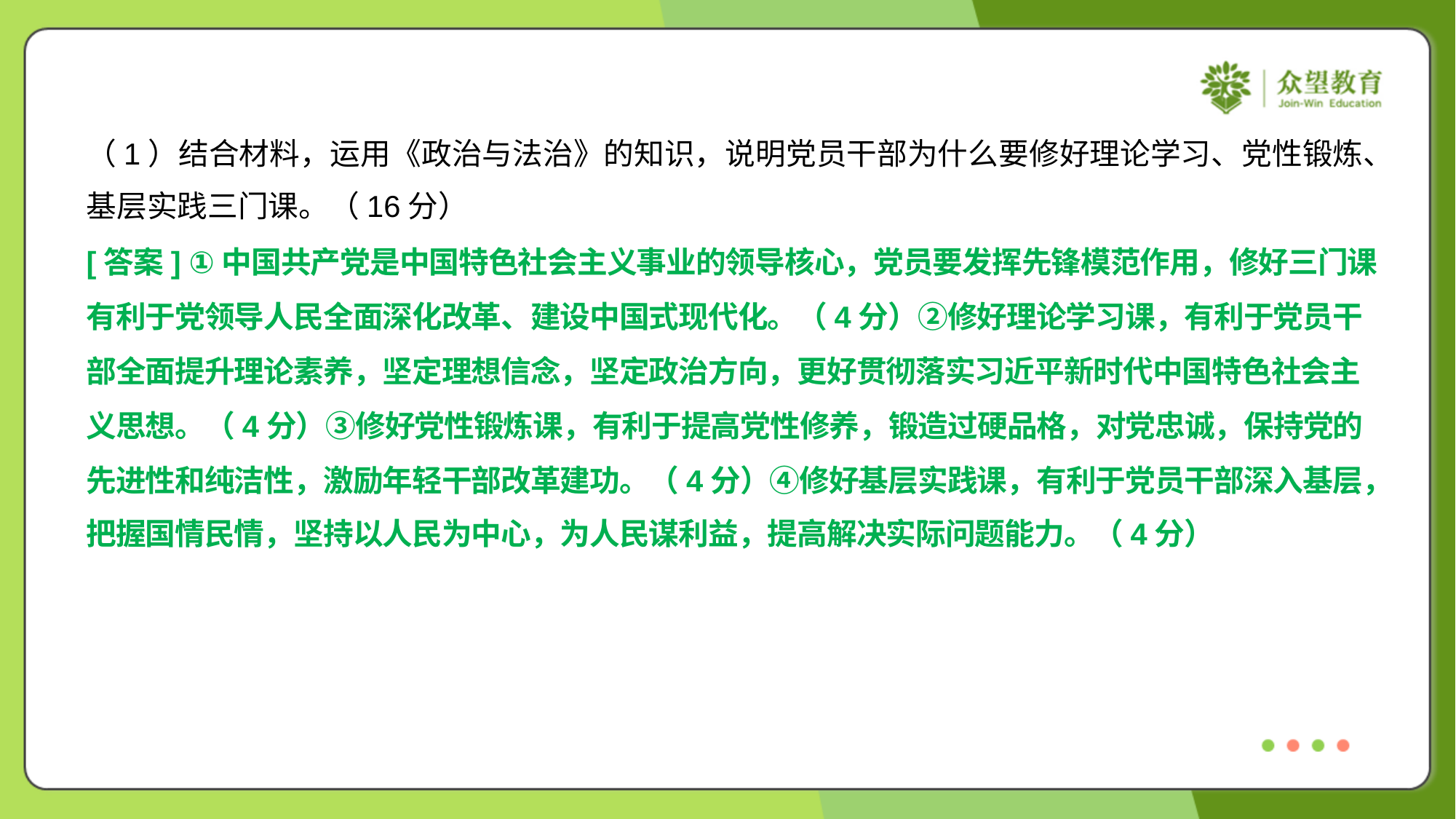

（1）结合材料，运用《政治与法治》的知识，说明党员干部为什么要修好理论学习、党性锻炼、
基层实践三门课。（16分）
[答案] ①中国共产党是中国特色社会主义事业的领导核心，党员要发挥先锋模范作用，修好三门课
有利于党领导人民全面深化改革、建设中国式现代化。（4分）②修好理论学习课，有利于党员干
部全面提升理论素养，坚定理想信念，坚定政治方向，更好贯彻落实习近平新时代中国特色社会主
义思想。（4分）③修好党性锻炼课，有利于提高党性修养，锻造过硬品格，对党忠诚，保持党的
先进性和纯洁性，激励年轻干部改革建功。（4分）④修好基层实践课，有利于党员干部深入基层，
把握国情民情，坚持以人民为中心，为人民谋利益，提高解决实际问题能力。（4分）